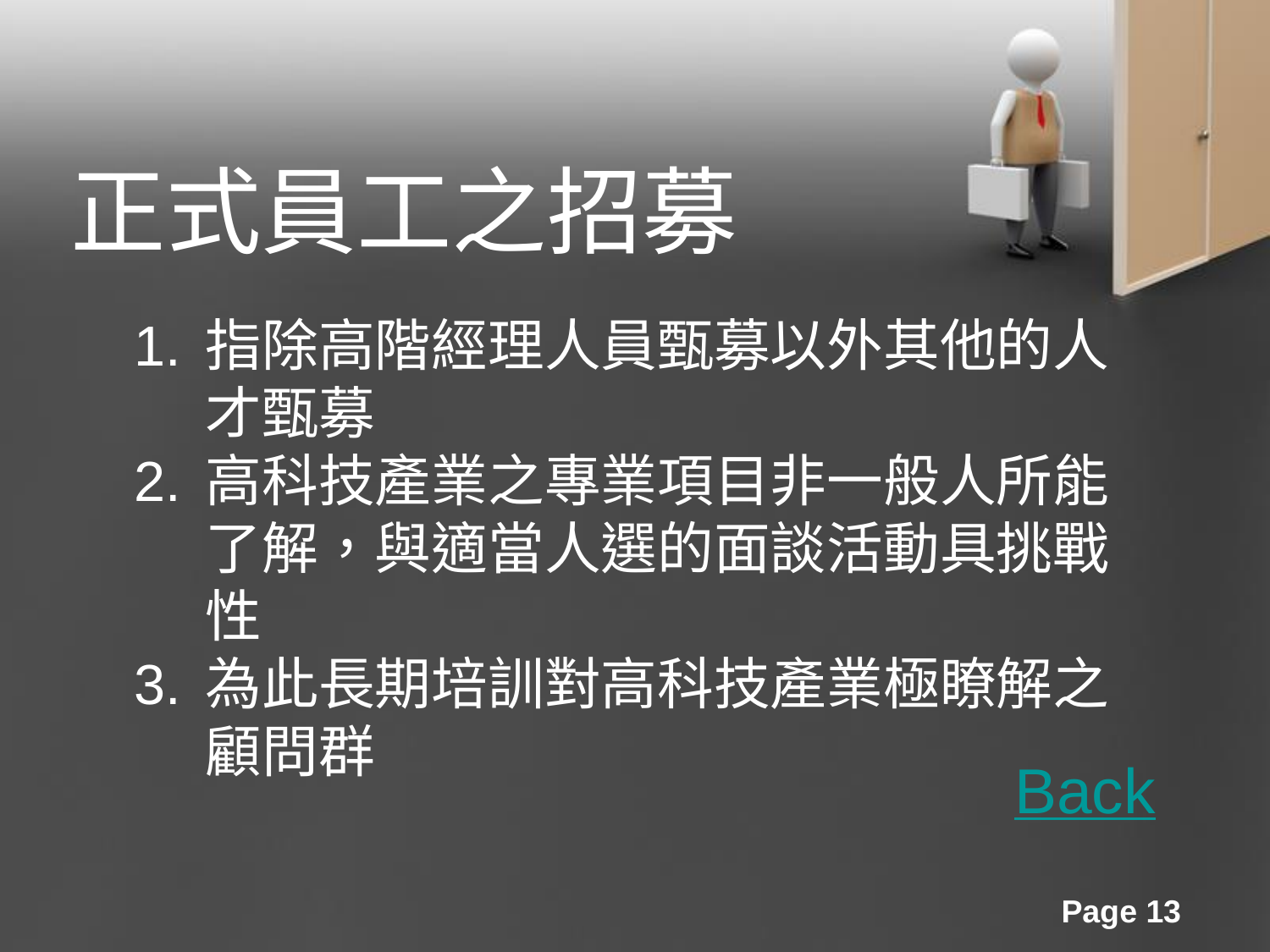

正式員工之招募
指除高階經理人員甄募以外其他的人才甄募
高科技產業之專業項目非一般人所能了解，與適當人選的面談活動具挑戰性
為此長期培訓對高科技產業極瞭解之顧問群
Back